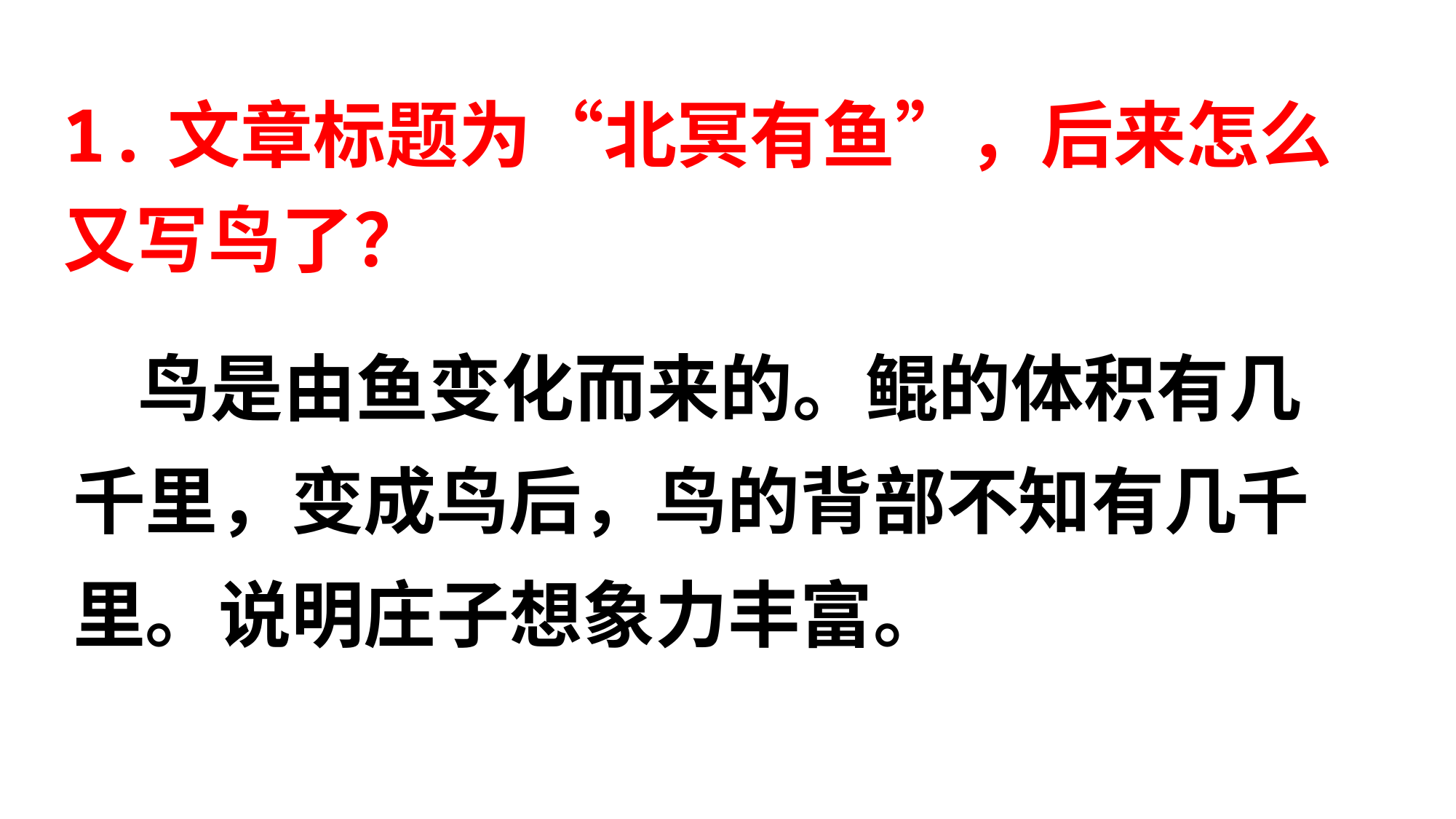

1.文章标题为“北冥有鱼”，后来怎么又写鸟了？
    鸟是由鱼变化而来的。鲲的体积有几千里，变成鸟后，鸟的背部不知有几千里。说明庄子想象力丰富。